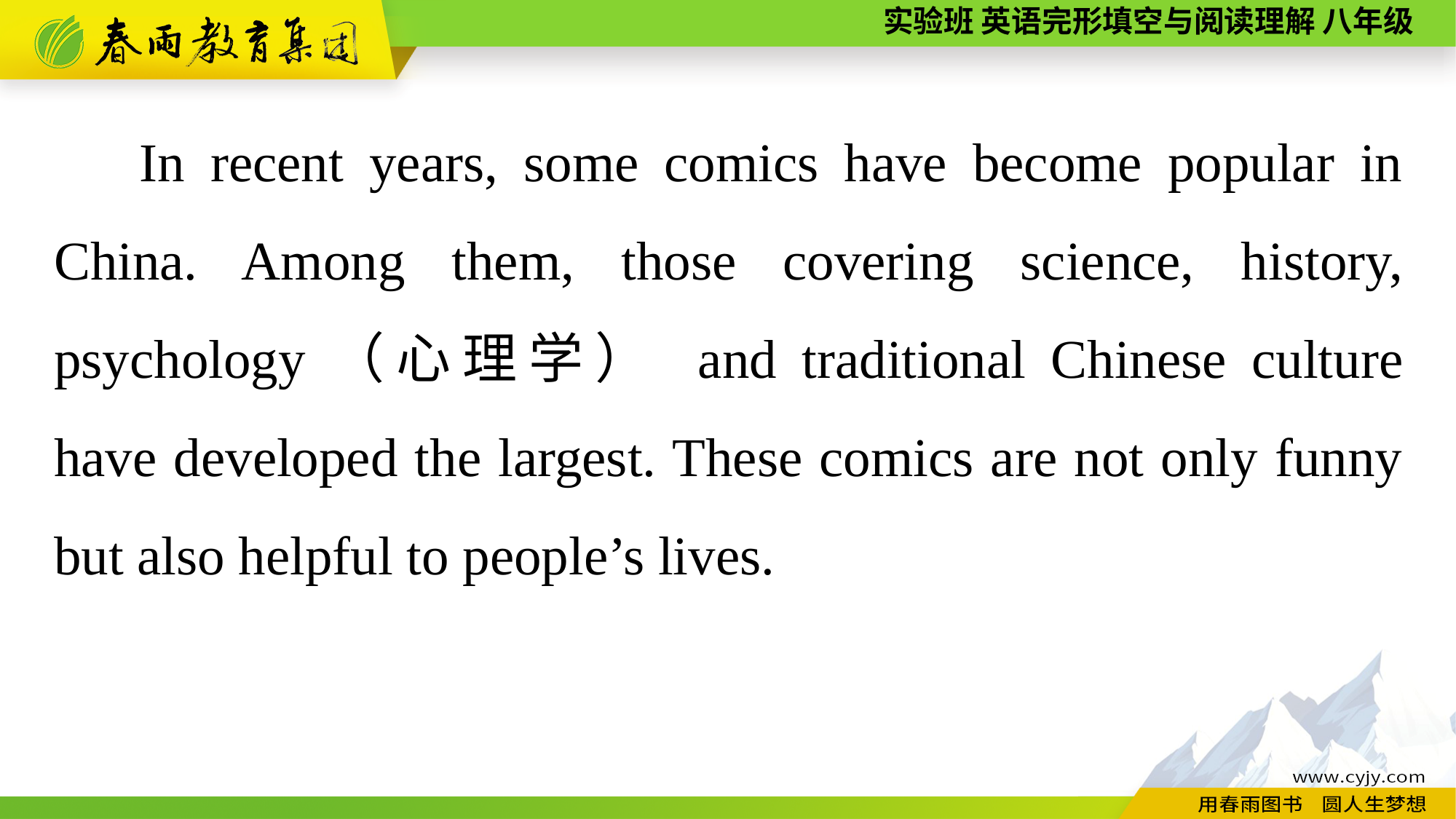

In recent years, some comics have become popular in China. Among them, those covering science, history, psychology（心理学） and traditional Chinese culture have developed the largest. These comics are not only funny but also helpful to people’s lives.